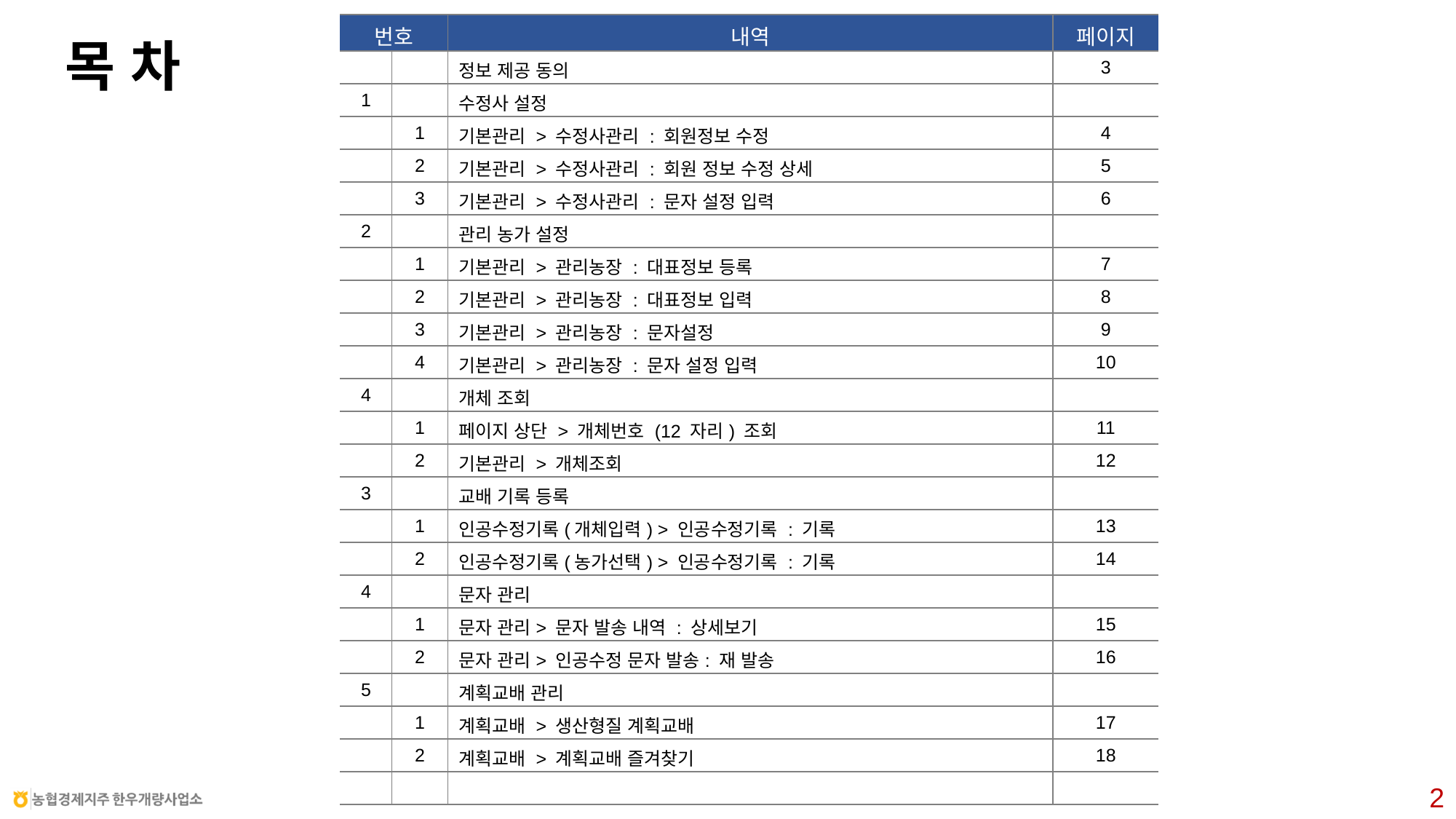

| 번호 |  | 내역 | 페이지 |
| --- | --- | --- | --- |
|  |  | 정보 제공 동의 | 3 |
| 1 |  | 수정사 설정 |  |
|  | 1 | 기본관리 > 수정사관리 : 회원정보 수정 | 4 |
|  | 2 | 기본관리 > 수정사관리 : 회원 정보 수정 상세 | 5 |
|  | 3 | 기본관리 > 수정사관리 : 문자 설정 입력 | 6 |
| 2 |  | 관리 농가 설정 |  |
|  | 1 | 기본관리 > 관리농장 : 대표정보 등록 | 7 |
|  | 2 | 기본관리 > 관리농장 : 대표정보 입력 | 8 |
|  | 3 | 기본관리 > 관리농장 : 문자설정 | 9 |
|  | 4 | 기본관리 > 관리농장 : 문자 설정 입력 | 10 |
| 4 |  | 개체 조회 |  |
|  | 1 | 페이지 상단 > 개체번호 (12 자리) 조회 | 11 |
|  | 2 | 기본관리 > 개체조회 | 12 |
| 3 |  | 교배 기록 등록 |  |
|  | 1 | 인공수정기록(개체입력) > 인공수정기록 : 기록 | 13 |
|  | 2 | 인공수정기록(농가선택) > 인공수정기록 : 기록 | 14 |
| 4 |  | 문자 관리 |  |
|  | 1 | 문자 관리> 문자 발송 내역 : 상세보기 | 15 |
|  | 2 | 문자 관리> 인공수정 문자 발송: 재 발송 | 16 |
| 5 |  | 계획교배 관리 |  |
|  | 1 | 계획교배 > 생산형질 계획교배 | 17 |
|  | 2 | 계획교배 > 계획교배 즐겨찾기 | 18 |
|  |  |  |  |
목 차